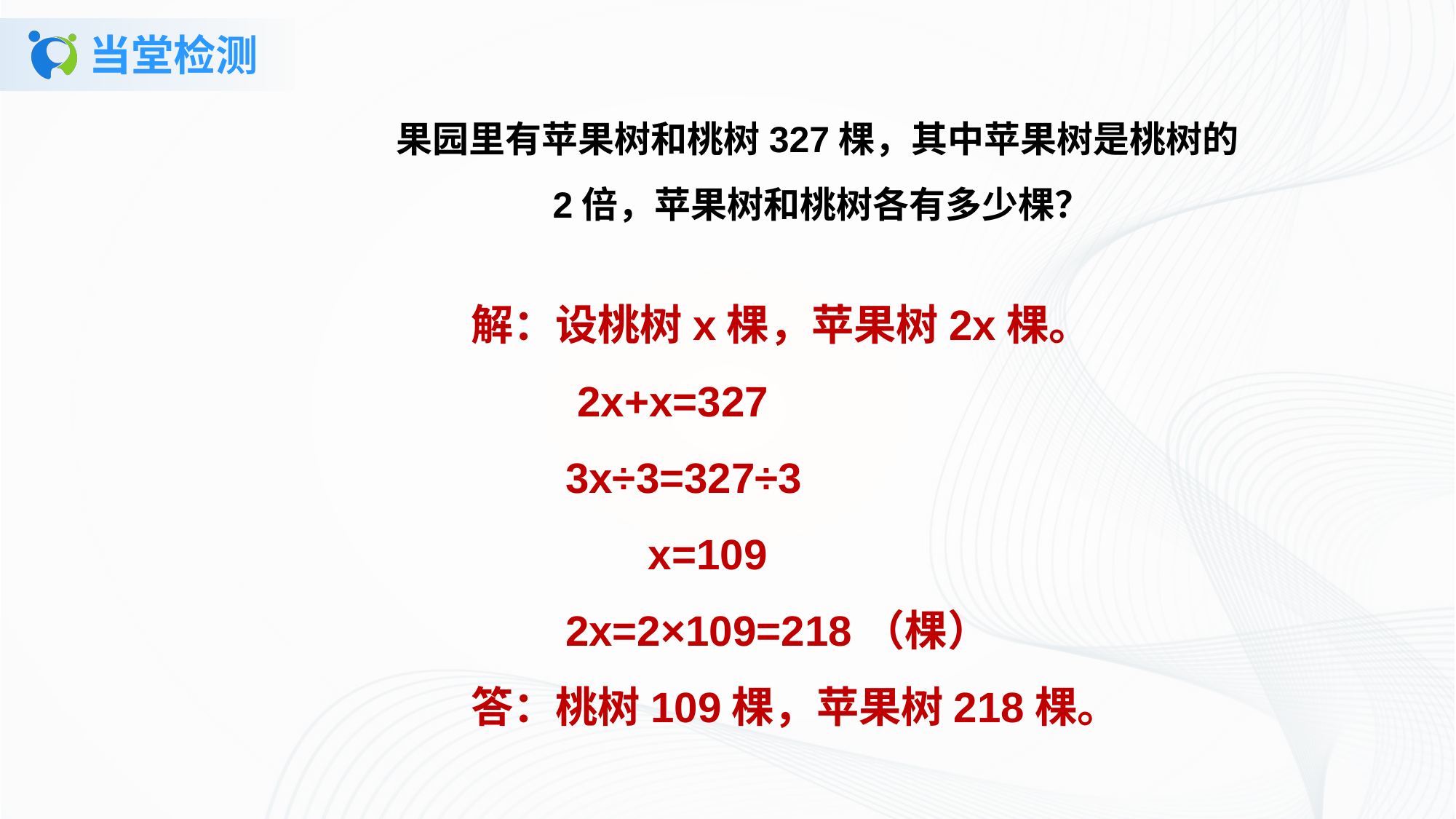

# 当堂检测
果园里有苹果树和桃树327棵，其中苹果树是桃树的2倍，苹果树和桃树各有多少棵？
解：设桃树x棵，苹果树2x棵。
         2x+x=327
        3x÷3=327÷3
               x=109
        2x=2×109=218（棵）
答：桃树109棵，苹果树218棵。